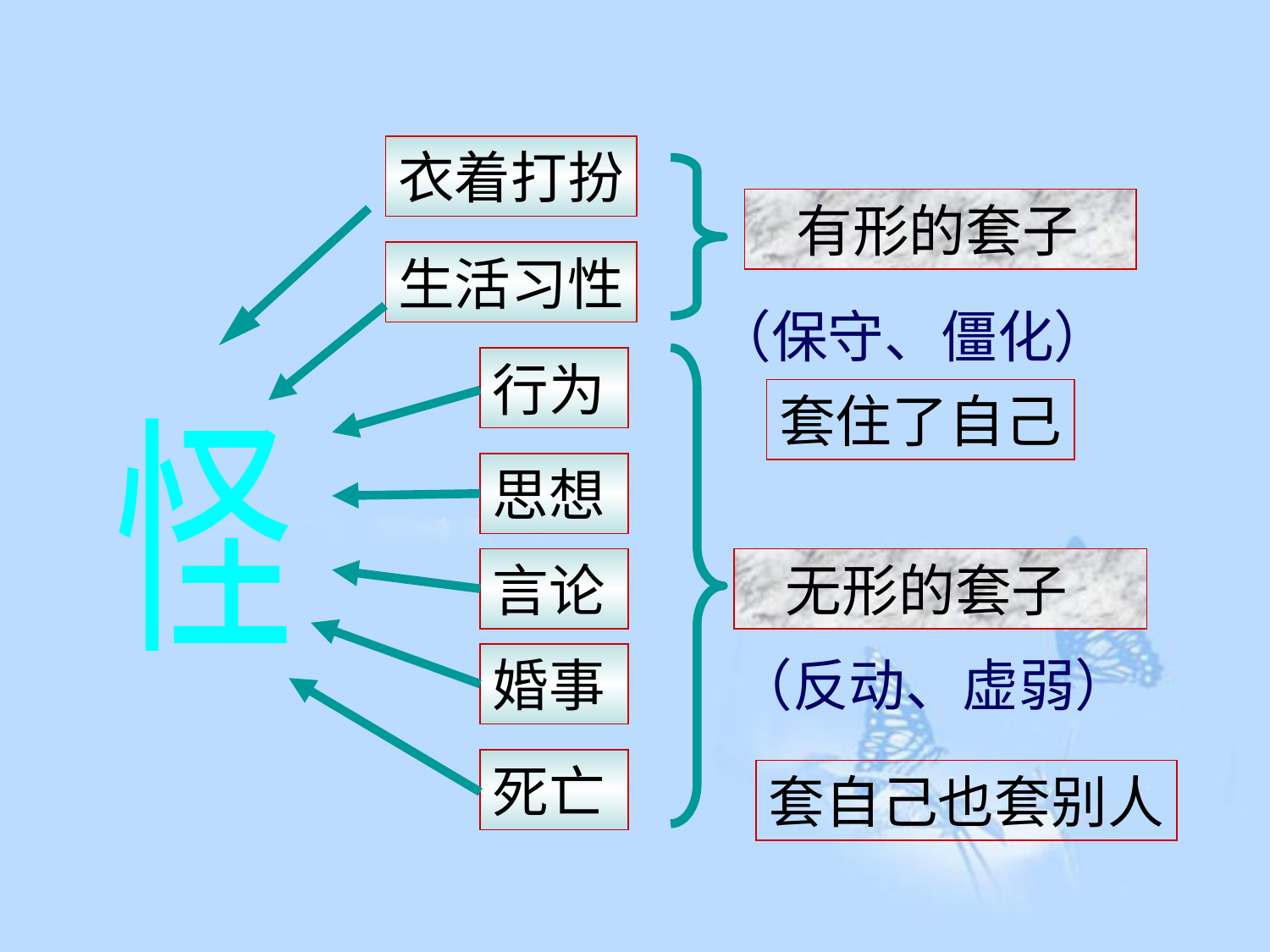

衣着打扮

  有形的套子
生活习性
（保守、僵化）
行为

套住了自己
怪
思想
言论
  无形的套子
婚事
（反动、虚弱）
死亡
套自己也套别人